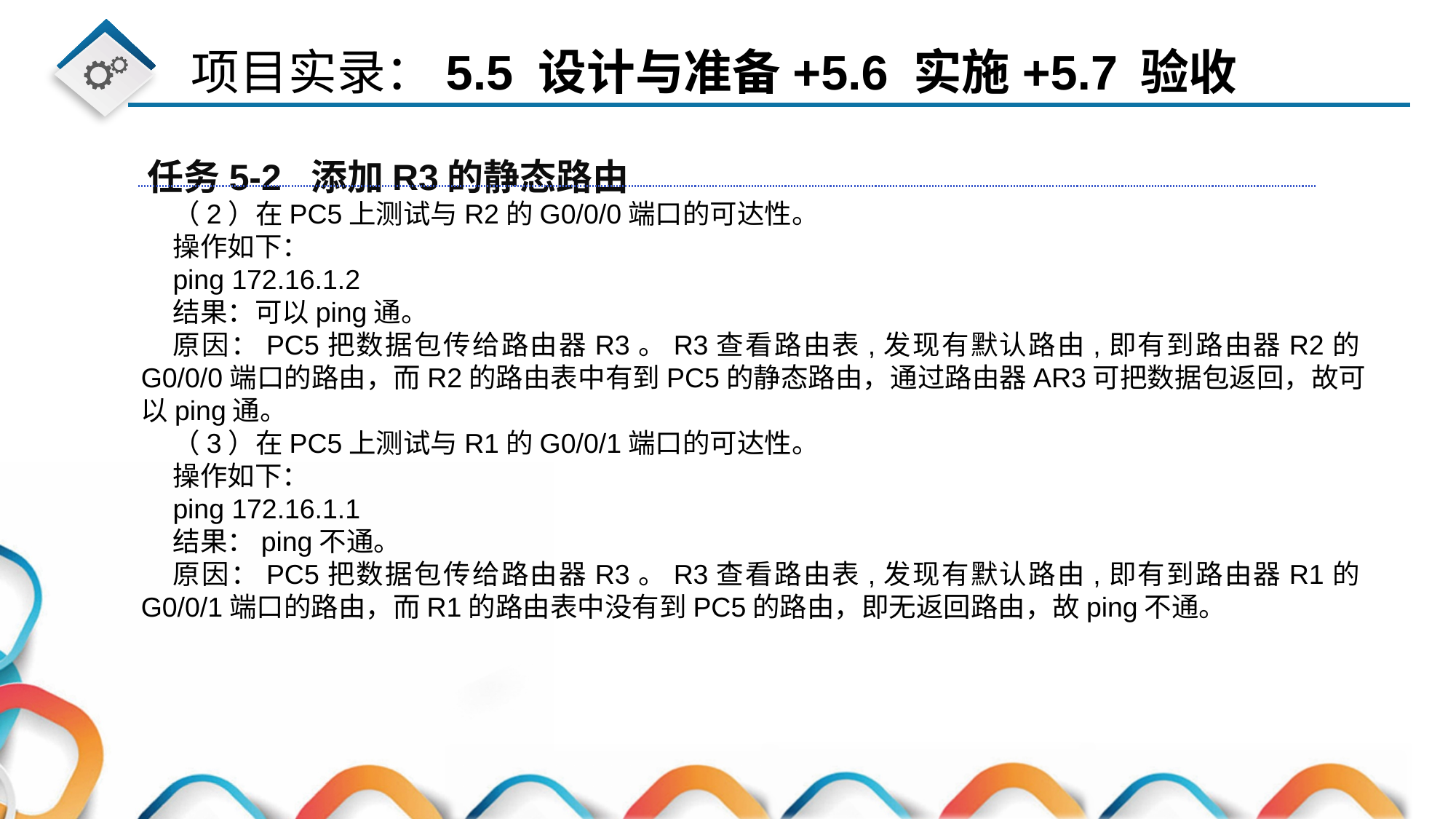

任务5-2  添加R3的静态路由

（2）在PC5上测试与R2的G0/0/0端口的可达性。
操作如下：
ping 172.16.1.2
结果：可以ping通。
原因：PC5把数据包传给路由器R3。R3查看路由表,发现有默认路由,即有到路由器R2的G0/0/0端口的路由，而R2的路由表中有到PC5的静态路由，通过路由器AR3可把数据包返回，故可以ping通。
（3）在PC5上测试与R1的G0/0/1端口的可达性。
操作如下：
ping 172.16.1.1
结果：ping不通。
原因：PC5把数据包传给路由器R3。R3查看路由表,发现有默认路由,即有到路由器R1的G0/0/1端口的路由，而R1的路由表中没有到PC5的路由，即无返回路由，故ping不通。